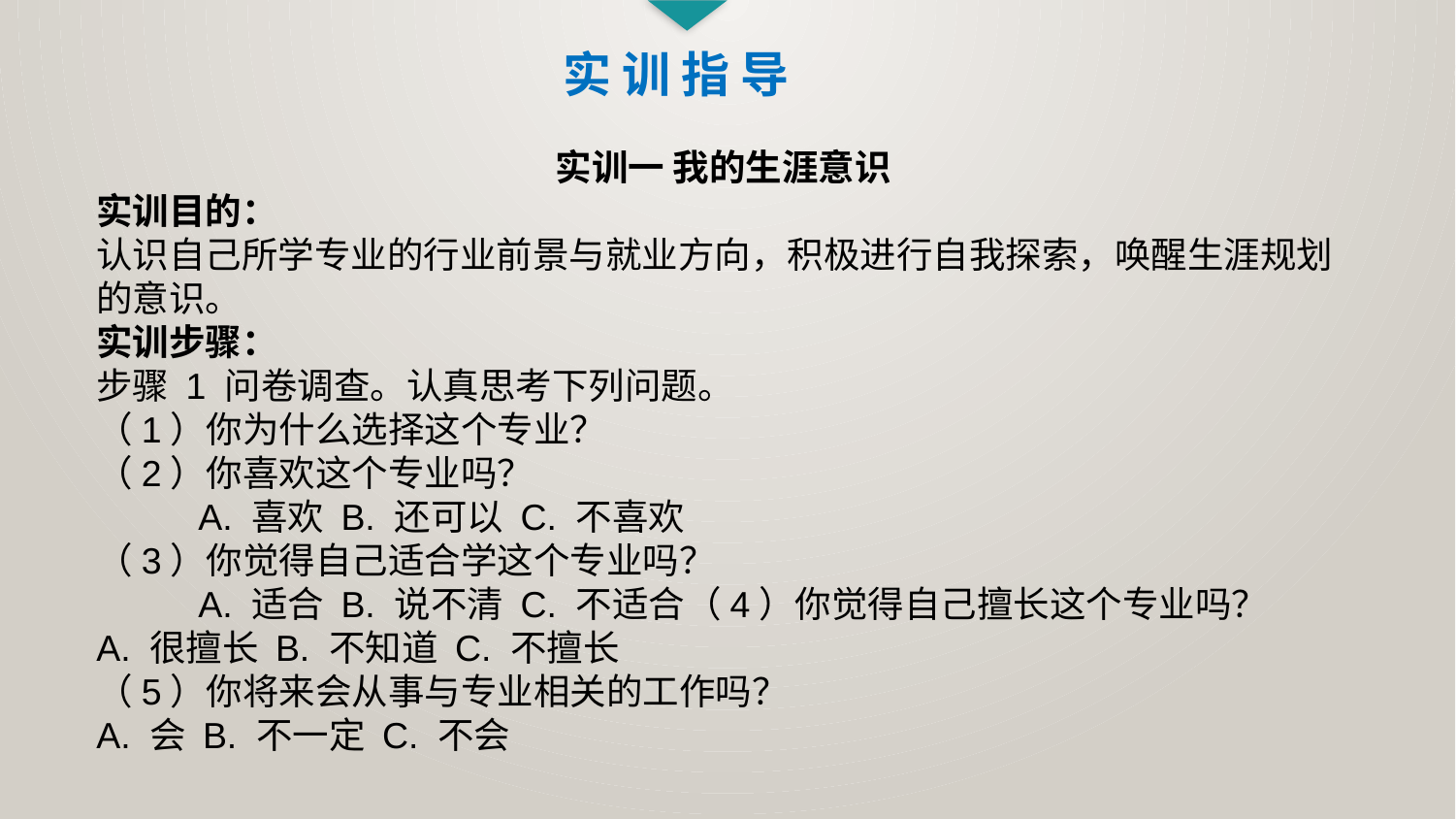

实 训 指 导
实训一 我的生涯意识
实训目的：
认识自己所学专业的行业前景与就业方向，积极进行自我探索，唤醒生涯规划的意识。
实训步骤：
步骤 1 问卷调查。认真思考下列问题。
（1）你为什么选择这个专业？
（2）你喜欢这个专业吗？
          A. 喜欢 B. 还可以 C. 不喜欢
（3）你觉得自己适合学这个专业吗？
          A. 适合 B. 说不清 C. 不适合（4）你觉得自己擅长这个专业吗？
A. 很擅长 B. 不知道 C. 不擅长
（5）你将来会从事与专业相关的工作吗？
A. 会 B. 不一定 C. 不会

100